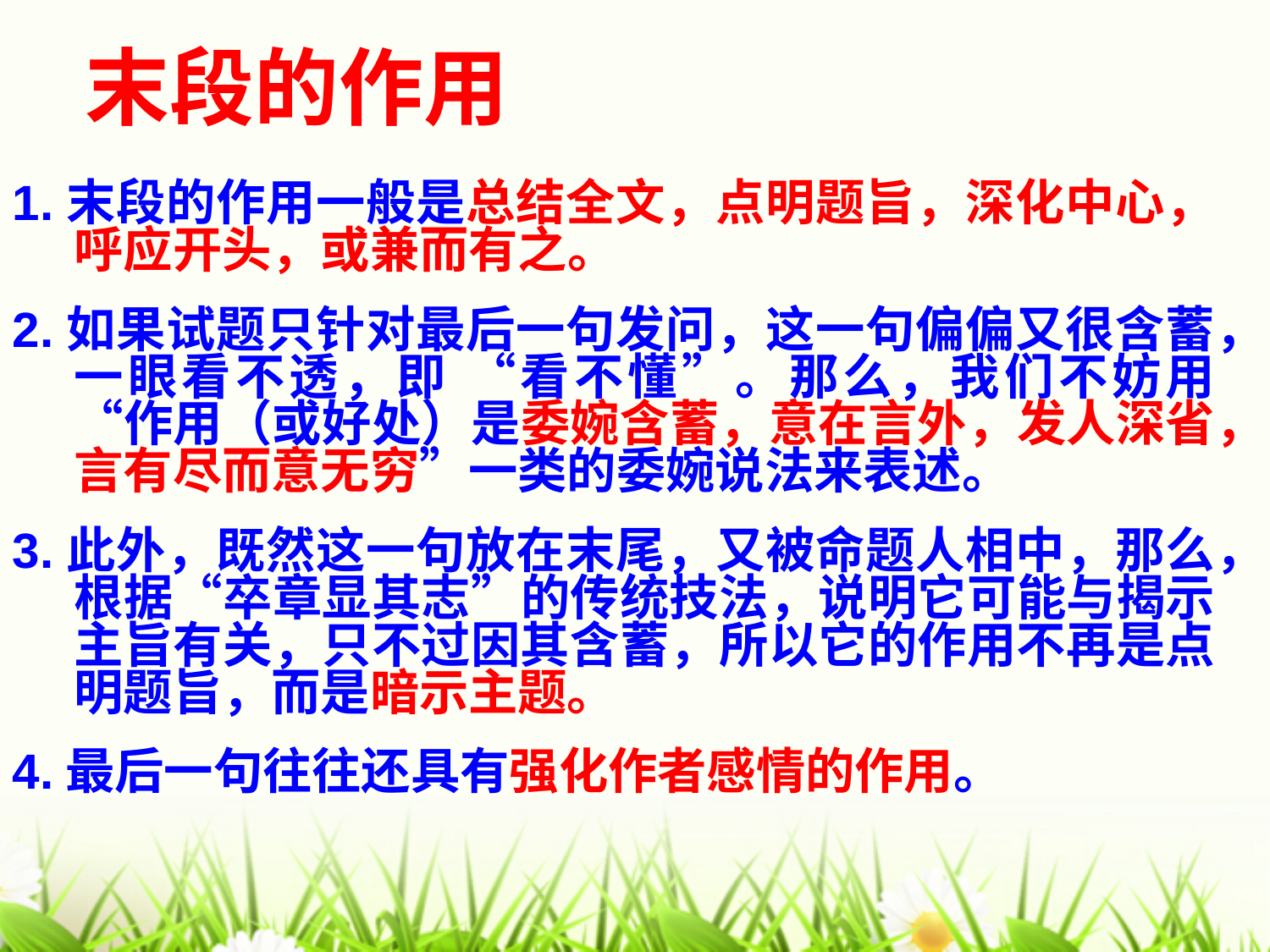

末段的作用
1.末段的作用一般是总结全文，点明题旨，深化中心，呼应开头，或兼而有之。
2.如果试题只针对最后一句发问，这一句偏偏又很含蓄，一眼看不透，即 “看不懂”。那么，我们不妨用“作用（或好处）是委婉含蓄，意在言外，发人深省，言有尽而意无穷”一类的委婉说法来表述。
3.此外，既然这一句放在末尾，又被命题人相中，那么，根据“卒章显其志”的传统技法，说明它可能与揭示主旨有关，只不过因其含蓄，所以它的作用不再是点明题旨，而是暗示主题。
4.最后一句往往还具有强化作者感情的作用。